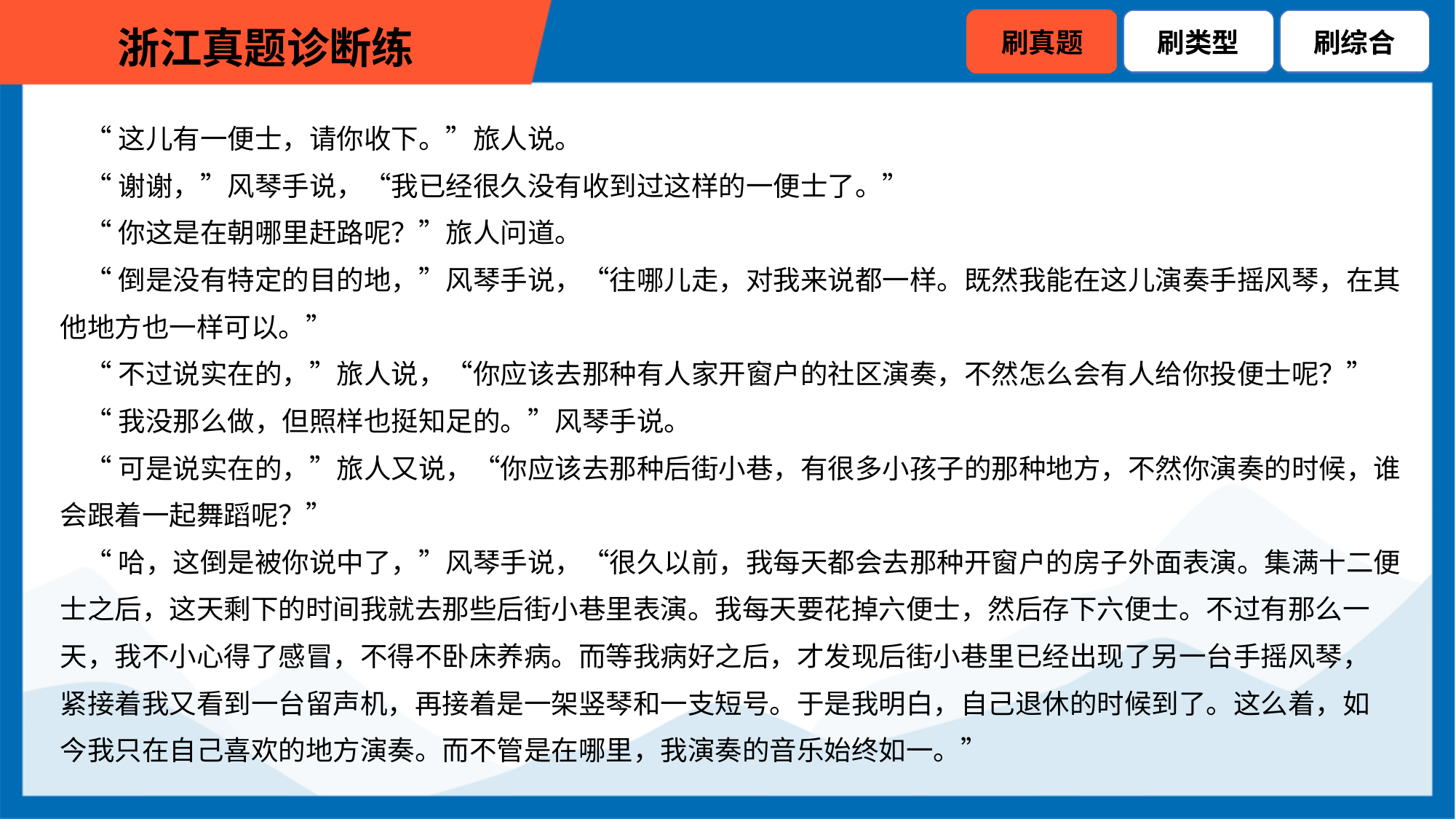

“这儿有一便士，请你收下。”旅人说。
    “谢谢，”风琴手说，“我已经很久没有收到过这样的一便士了。”
    “你这是在朝哪里赶路呢？”旅人问道。
    “倒是没有特定的目的地，”风琴手说，“往哪儿走，对我来说都一样。既然我能在这儿演奏手摇风琴，在其
他地方也一样可以。”
    “不过说实在的，”旅人说，“你应该去那种有人家开窗户的社区演奏，不然怎么会有人给你投便士呢？”
    “我没那么做，但照样也挺知足的。”风琴手说。
    “可是说实在的，”旅人又说，“你应该去那种后街小巷，有很多小孩子的那种地方，不然你演奏的时候，谁
会跟着一起舞蹈呢？”
    “哈，这倒是被你说中了，”风琴手说，“很久以前，我每天都会去那种开窗户的房子外面表演。集满十二便
士之后，这天剩下的时间我就去那些后街小巷里表演。我每天要花掉六便士，然后存下六便士。不过有那么一
天，我不小心得了感冒，不得不卧床养病。而等我病好之后，才发现后街小巷里已经出现了另一台手摇风琴，
紧接着我又看到一台留声机，再接着是一架竖琴和一支短号。于是我明白，自己退休的时候到了。这么着，如
今我只在自己喜欢的地方演奏。而不管是在哪里，我演奏的音乐始终如一。”